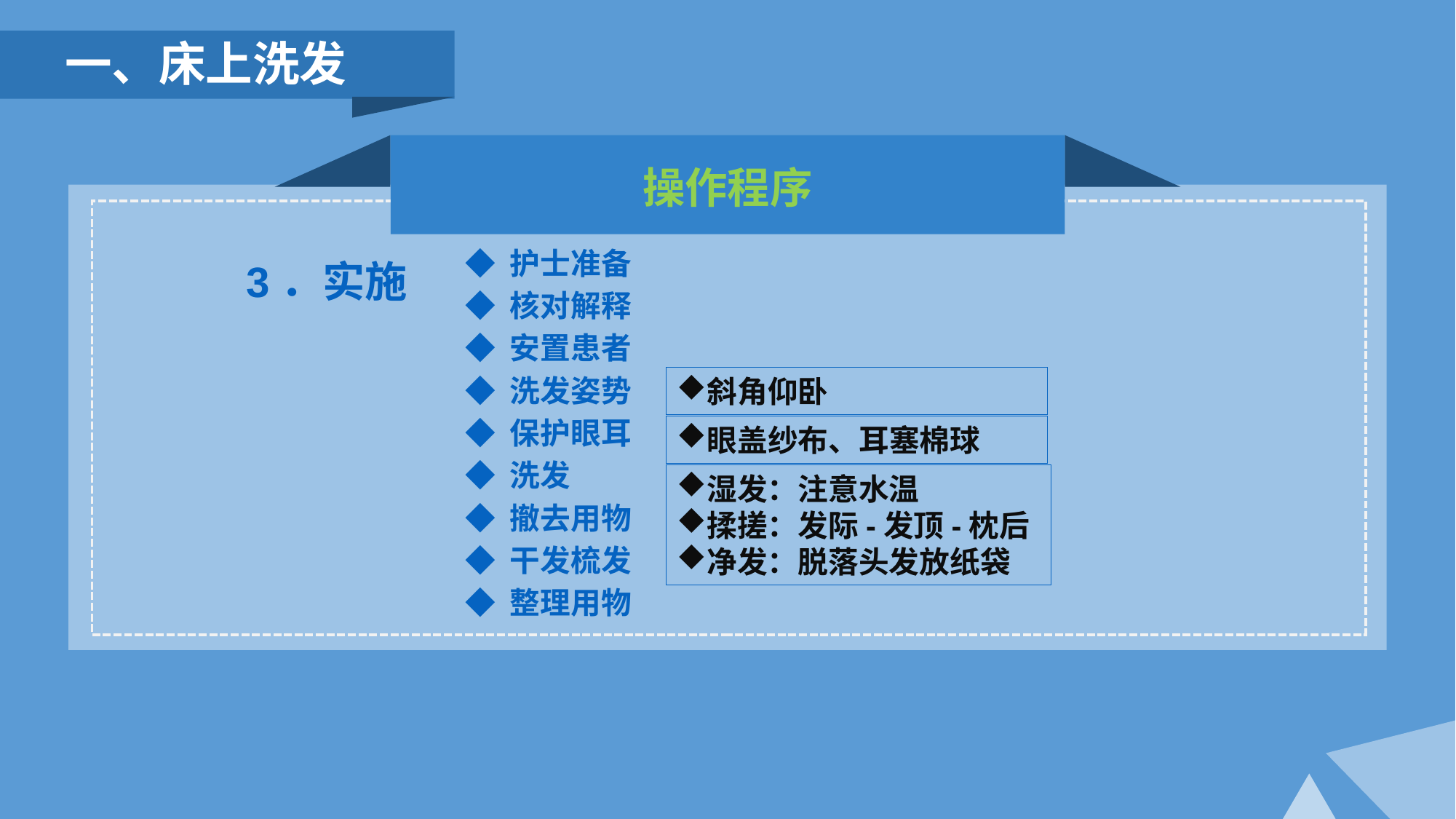

一、床上洗发

操作程序

◆ 护士准备
◆ 核对解释
◆ 安置患者
◆ 洗发姿势
◆ 保护眼耳
◆ 洗发
◆ 撤去用物
◆ 干发梳发
◆ 整理用物
3．实施
斜角仰卧
眼盖纱布、耳塞棉球
湿发：注意水温
揉搓：发际-发顶-枕后
净发：脱落头发放纸袋